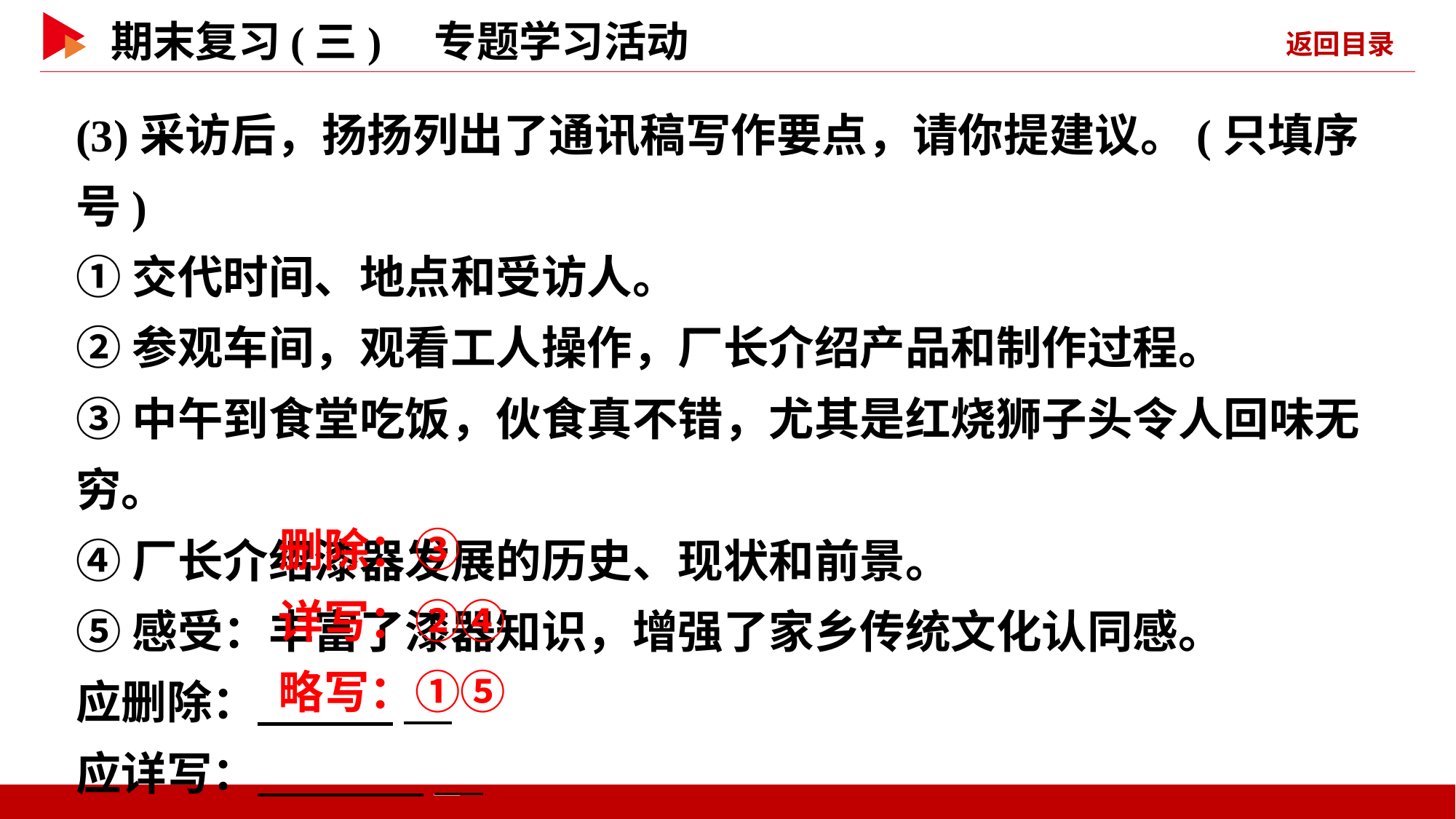

(3)采访后，扬扬列出了通讯稿写作要点，请你提建议。(只填序号)
①交代时间、地点和受访人。
②参观车间，观看工人操作，厂长介绍产品和制作过程。
③中午到食堂吃饭，伙食真不错，尤其是红烧狮子头令人回味无穷。
④厂长介绍漆器发展的历史、现状和前景。
⑤感受：丰富了漆器知识，增强了家乡传统文化认同感。
应删除：             _
应详写：                _
应略写：                _
 删除：③
 详写：②④
 略写：①⑤